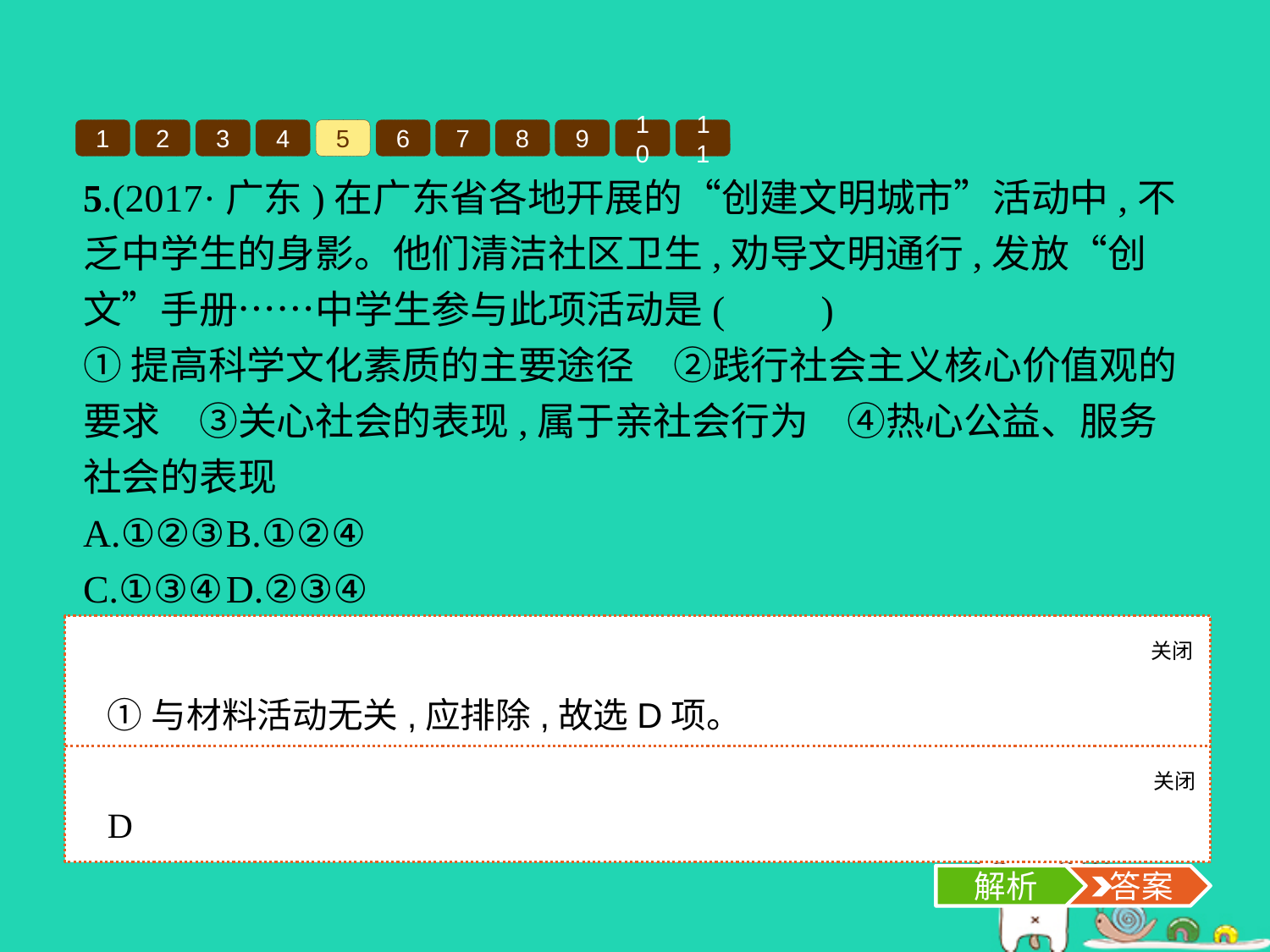

1
2
3
4
5
6
7
8
9
10
11
5.(2017·广东)在广东省各地开展的“创建文明城市”活动中,不乏中学生的身影。他们清洁社区卫生,劝导文明通行,发放“创文”手册……中学生参与此项活动是(　　)
①提高科学文化素质的主要途径　②践行社会主义核心价值观的要求　③关心社会的表现,属于亲社会行为　④热心公益、服务社会的表现
A.①②③	B.①②④
C.①③④	D.②③④

关闭
解析

①与材料活动无关,应排除,故选D项。

关闭
解析
  答案

D
解析
  答案